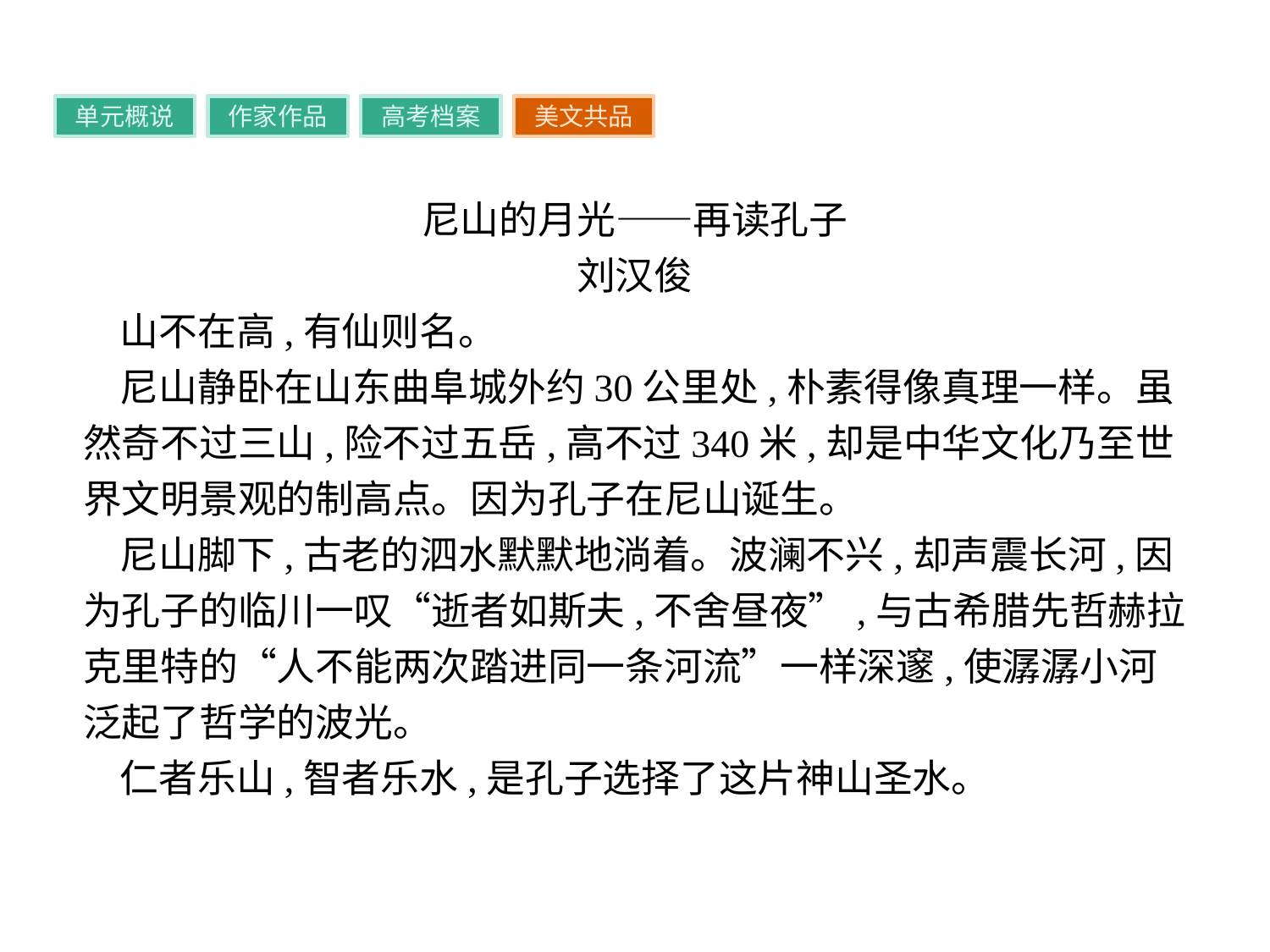

单元概说
作家作品
高考档案
美文共品
尼山的月光——再读孔子
刘汉俊
山不在高,有仙则名。
尼山静卧在山东曲阜城外约30公里处,朴素得像真理一样。虽然奇不过三山,险不过五岳,高不过340米,却是中华文化乃至世界文明景观的制高点。因为孔子在尼山诞生。
尼山脚下,古老的泗水默默地淌着。波澜不兴,却声震长河,因为孔子的临川一叹“逝者如斯夫,不舍昼夜”,与古希腊先哲赫拉克里特的“人不能两次踏进同一条河流”一样深邃,使潺潺小河泛起了哲学的波光。
仁者乐山,智者乐水,是孔子选择了这片神山圣水。